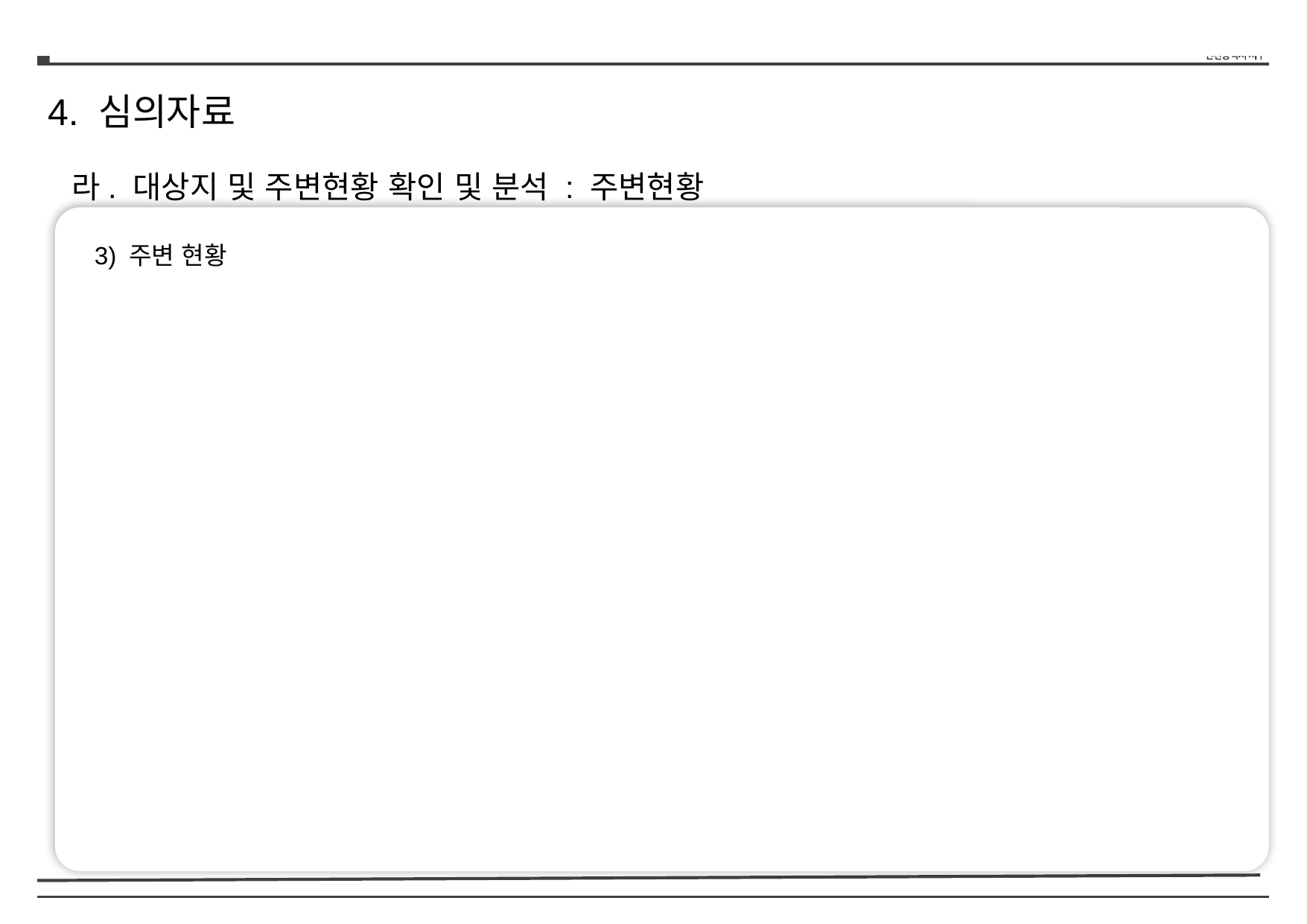

4. 심의자료
라. 대상지 및 주변현황 확인 및 분석 : 주변현황

3) 주변 현황